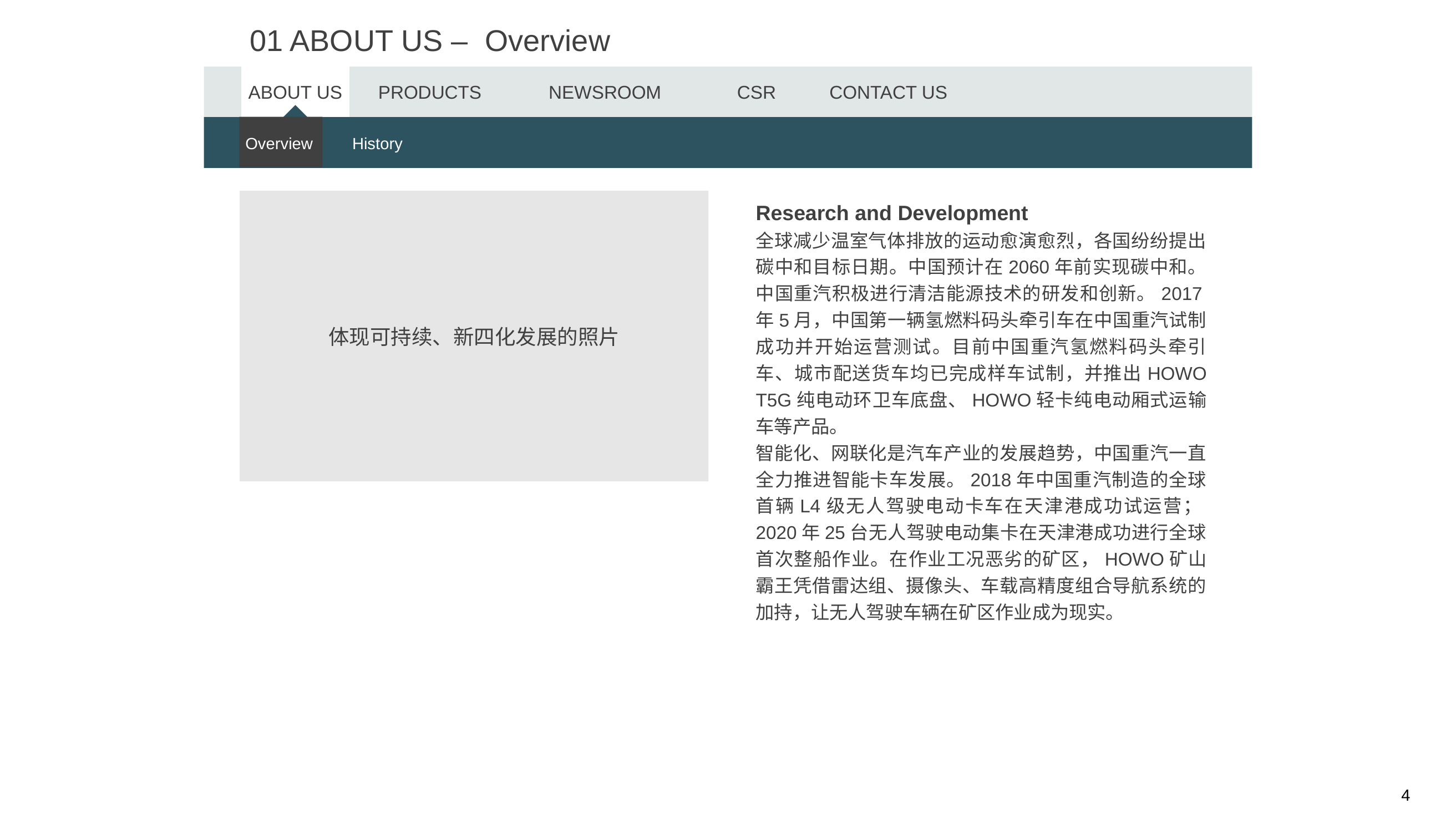

01 ABOUT US –  Overview

ABOUT US
PRODUCTS
NEWSROOM
CSR
CONTACT US

Overview
History
Research and Development
全球减少温室气体排放的运动愈演愈烈，各国纷纷提出碳中和目标日期。中国预计在2060年前实现碳中和。中国重汽积极进行清洁能源技术的研发和创新。2017年5月，中国第一辆氢燃料码头牵引车在中国重汽试制成功并开始运营测试。目前中国重汽氢燃料码头牵引车、城市配送货车均已完成样车试制，并推出HOWO T5G纯电动环卫车底盘、HOWO轻卡纯电动厢式运输车等产品。
智能化、网联化是汽车产业的发展趋势，中国重汽一直全力推进智能卡车发展。2018年中国重汽制造的全球首辆L4级无人驾驶电动卡车在天津港成功试运营；2020年25台无人驾驶电动集卡在天津港成功进行全球首次整船作业。在作业工况恶劣的矿区，HOWO矿山霸王凭借雷达组、摄像头、车载高精度组合导航系统的加持，让无人驾驶车辆在矿区作业成为现实。
体现可持续、新四化发展的照片